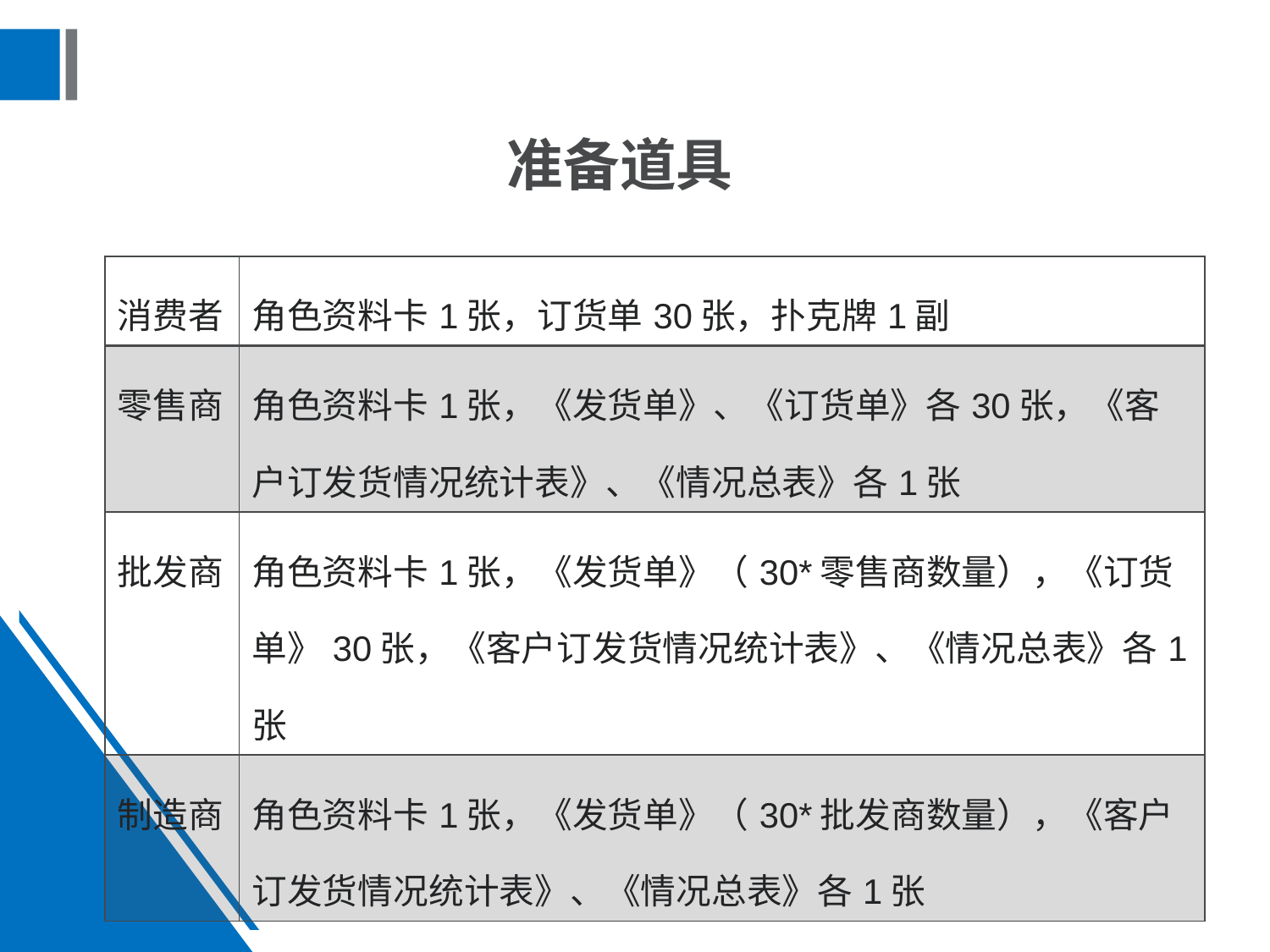

准备道具
| 消费者 | 角色资料卡1张，订货单30张，扑克牌1副 |
| --- | --- |
| 零售商 | 角色资料卡1张，《发货单》、《订货单》各30张，《客户订发货情况统计表》、《情况总表》各1张 |
| 批发商 | 角色资料卡1张，《发货单》（30\*零售商数量），《订货单》30张，《客户订发货情况统计表》、《情况总表》各1张 |
| 制造商 | 角色资料卡1张，《发货单》（30\*批发商数量），《客户订发货情况统计表》、《情况总表》各1张 |